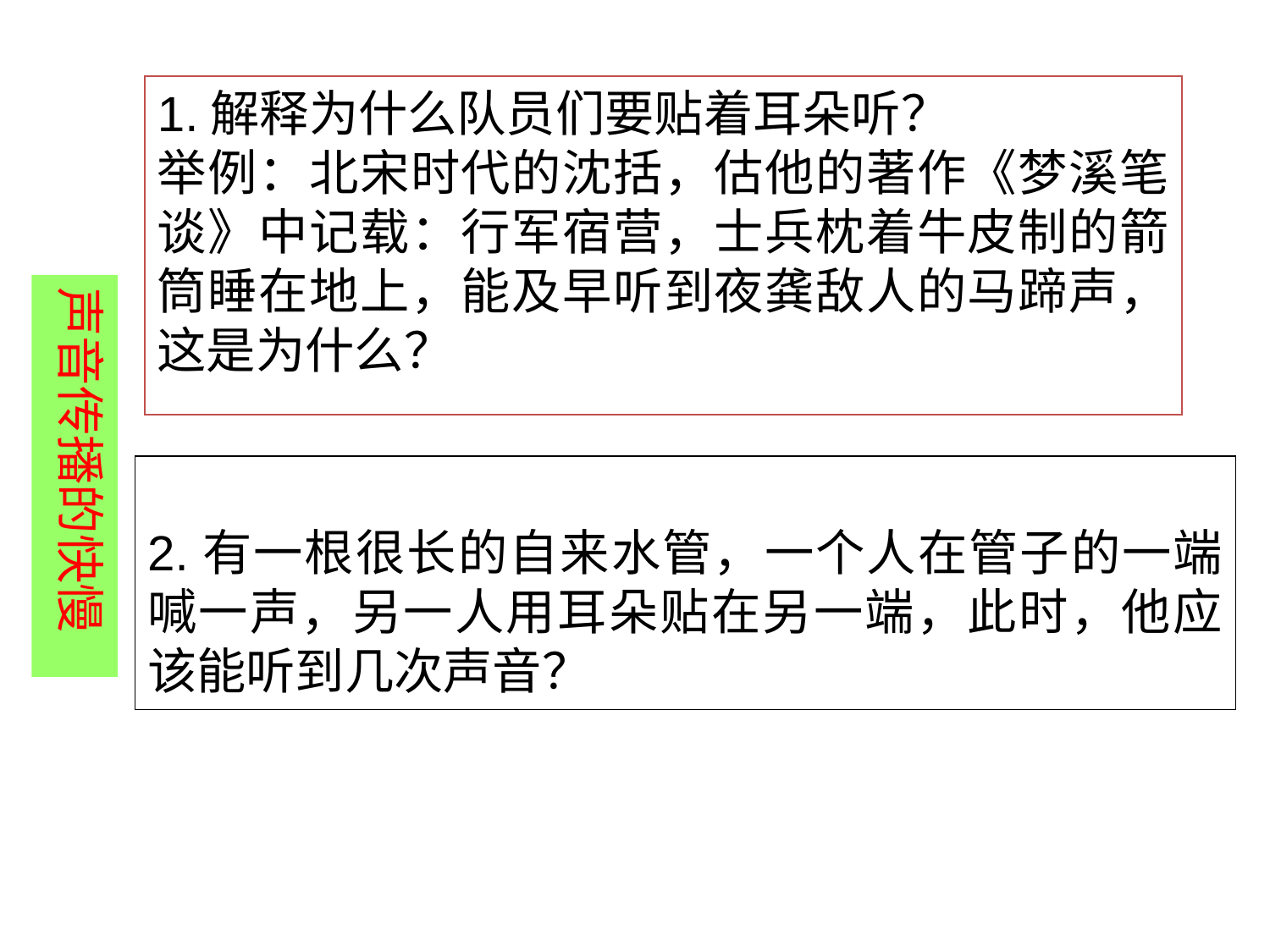

1.解释为什么队员们要贴着耳朵听？
举例：北宋时代的沈括，估他的著作《梦溪笔谈》中记载：行军宿营，士兵枕着牛皮制的箭筒睡在地上，能及早听到夜龚敌人的马蹄声，这是为什么？

声音传播的快慢

2.有一根很长的自来水管，一个人在管子的一端喊一声，另一人用耳朵贴在另一端，此时，他应该能听到几次声音？